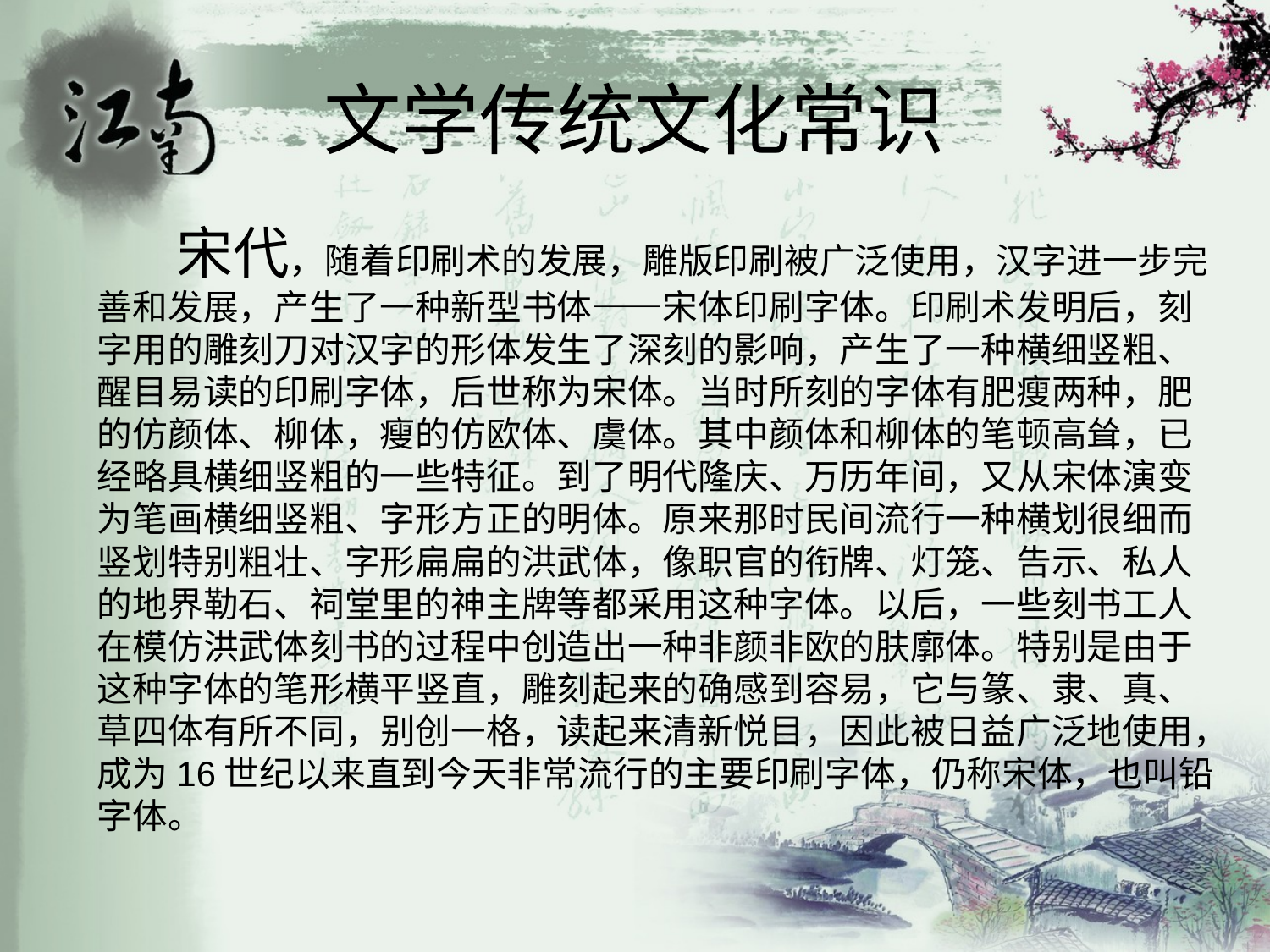

# 文学传统文化常识
         宋代，随着印刷术的发展，雕版印刷被广泛使用，汉字进一步完善和发展，产生了一种新型书体——宋体印刷字体。印刷术发明后，刻字用的雕刻刀对汉字的形体发生了深刻的影响，产生了一种横细竖粗、醒目易读的印刷字体，后世称为宋体。当时所刻的字体有肥瘦两种，肥的仿颜体、柳体，瘦的仿欧体、虞体。其中颜体和柳体的笔顿高耸，已经略具横细竖粗的一些特征。到了明代隆庆、万历年间，又从宋体演变为笔画横细竖粗、字形方正的明体。原来那时民间流行一种横划很细而竖划特别粗壮、字形扁扁的洪武体，像职官的衔牌、灯笼、告示、私人的地界勒石、祠堂里的神主牌等都采用这种字体。以后，一些刻书工人在模仿洪武体刻书的过程中创造出一种非颜非欧的肤廓体。特别是由于这种字体的笔形横平竖直，雕刻起来的确感到容易，它与篆、隶、真、草四体有所不同，别创一格，读起来清新悦目，因此被日益广泛地使用，成为16世纪以来直到今天非常流行的主要印刷字体，仍称宋体，也叫铅字体。